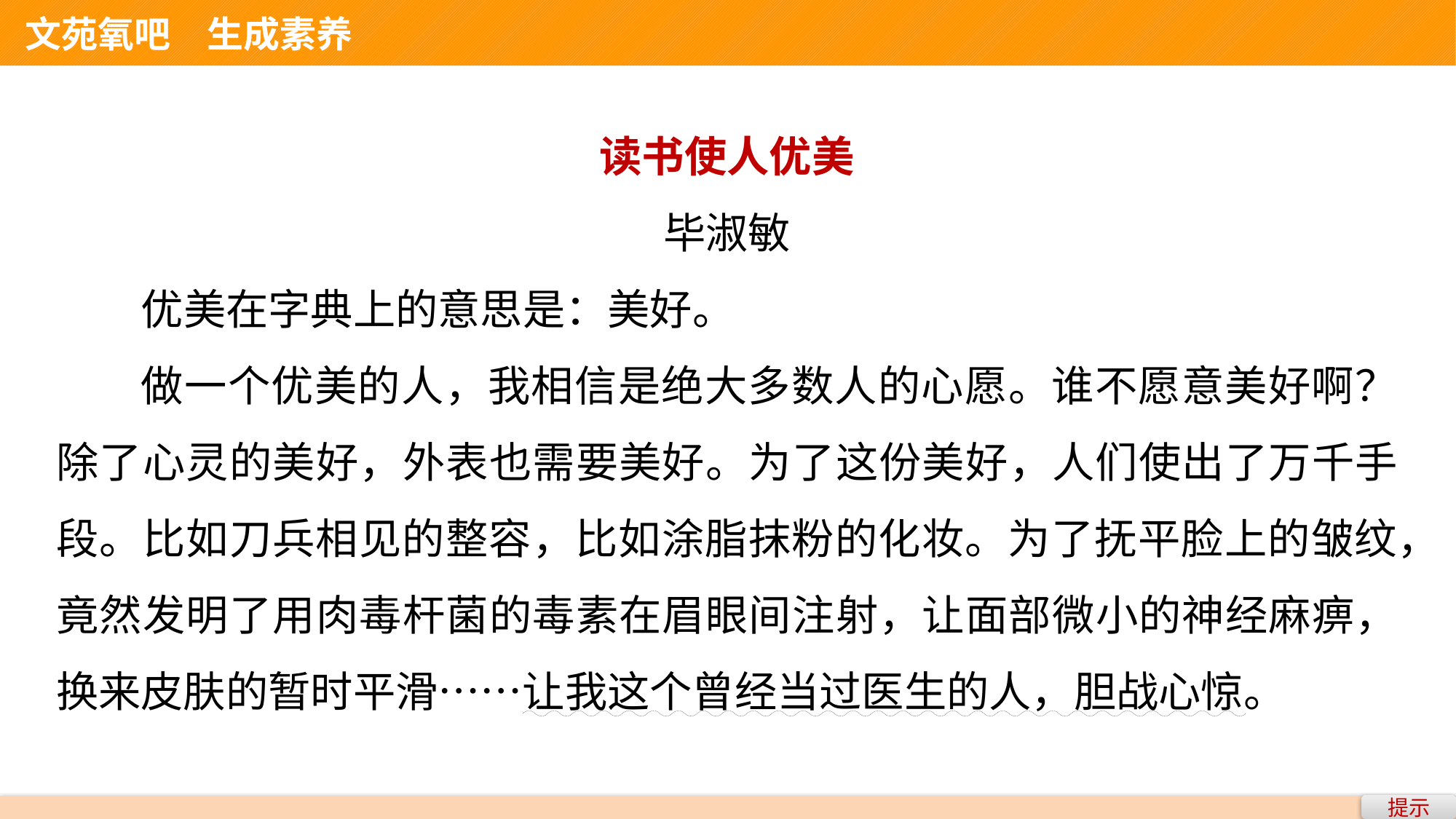

文苑氧吧　生成素养
读书使人优美
毕淑敏
优美在字典上的意思是：美好。
做一个优美的人，我相信是绝大多数人的心愿。谁不愿意美好啊？除了心灵的美好，外表也需要美好。为了这份美好，人们使出了万千手段。比如刀兵相见的整容，比如涂脂抹粉的化妆。为了抚平脸上的皱纹，竟然发明了用肉毒杆菌的毒素在眉眼间注射，让面部微小的神经麻痹，换来皮肤的暂时平滑……让我这个曾经当过医生的人，胆战心惊。
提示